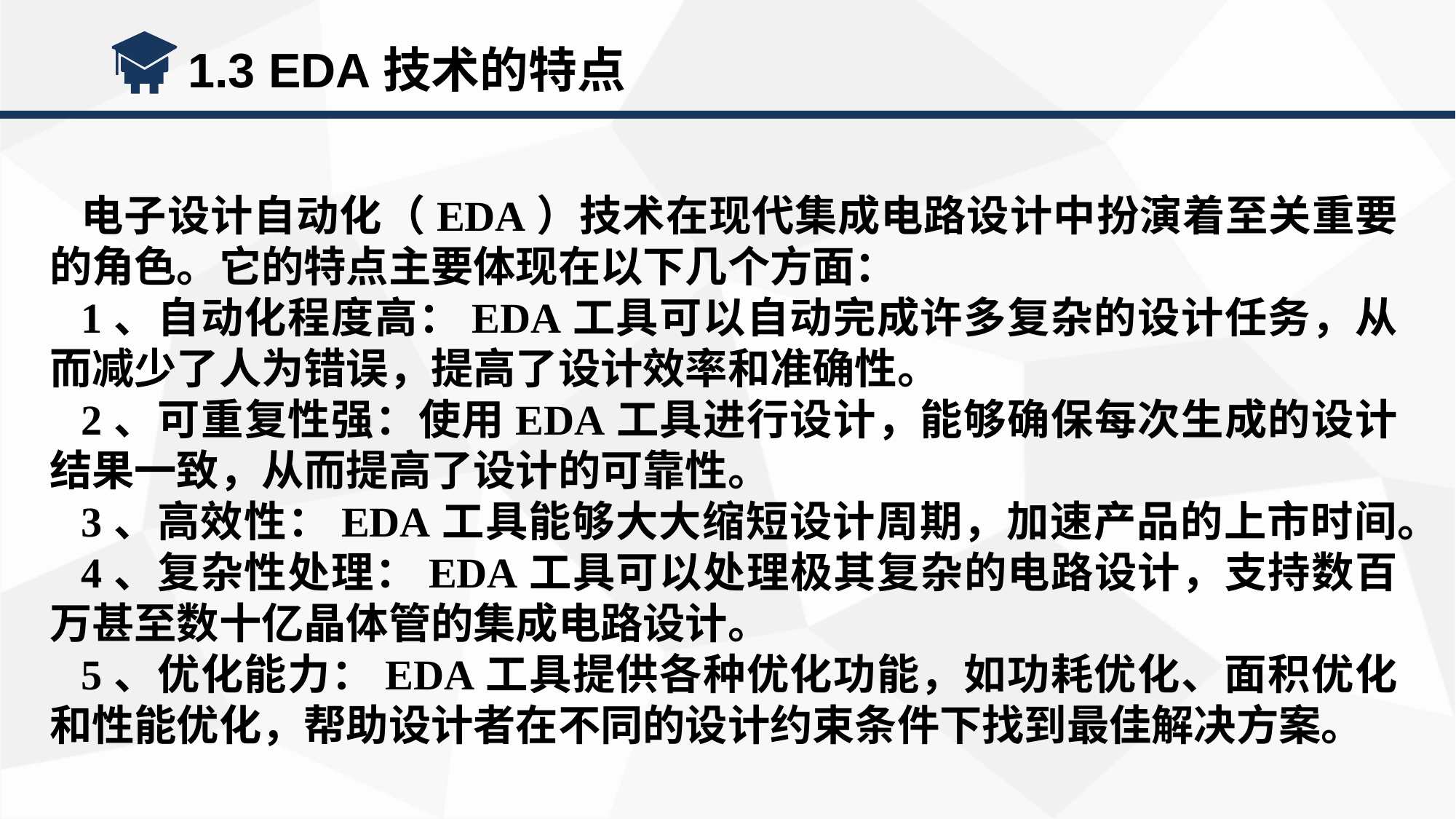

1.3 EDA技术的特点

电子设计自动化（EDA）技术在现代集成电路设计中扮演着至关重要的角色。它的特点主要体现在以下几个方面：
1、自动化程度高：EDA工具可以自动完成许多复杂的设计任务，从而减少了人为错误，提高了设计效率和准确性。
2、可重复性强：使用EDA工具进行设计，能够确保每次生成的设计结果一致，从而提高了设计的可靠性。
3、高效性：EDA工具能够大大缩短设计周期，加速产品的上市时间。
4、复杂性处理：EDA工具可以处理极其复杂的电路设计，支持数百万甚至数十亿晶体管的集成电路设计。
5、优化能力：EDA工具提供各种优化功能，如功耗优化、面积优化和性能优化，帮助设计者在不同的设计约束条件下找到最佳解决方案。